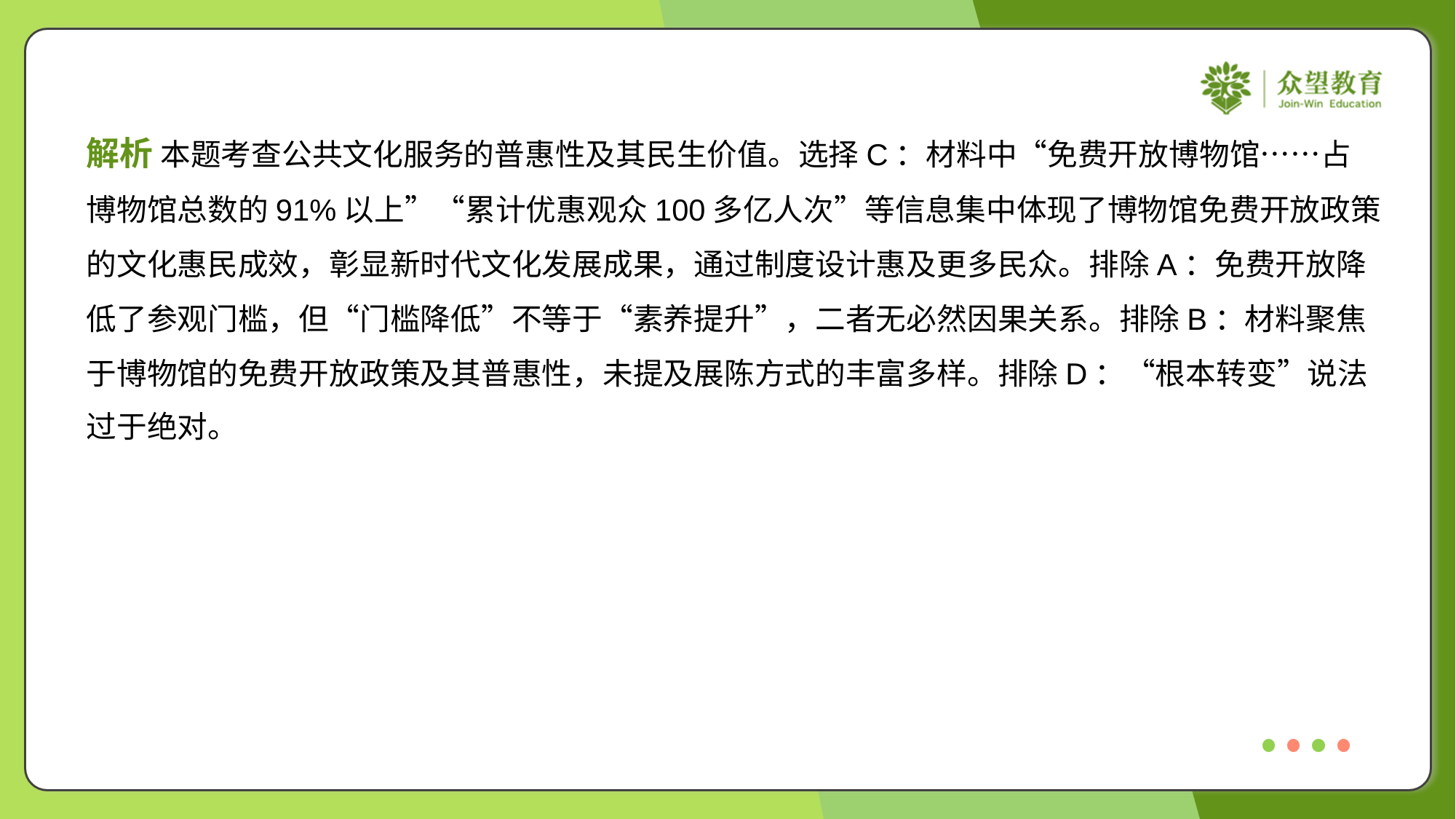

解析 本题考查公共文化服务的普惠性及其民生价值。选择C：材料中“免费开放博物馆……占
博物馆总数的91%以上”“累计优惠观众100多亿人次”等信息集中体现了博物馆免费开放政策
的文化惠民成效，彰显新时代文化发展成果，通过制度设计惠及更多民众。排除A：免费开放降
低了参观门槛，但“门槛降低”不等于“素养提升”，二者无必然因果关系。排除B：材料聚焦
于博物馆的免费开放政策及其普惠性，未提及展陈方式的丰富多样。排除D：“根本转变”说法
过于绝对。